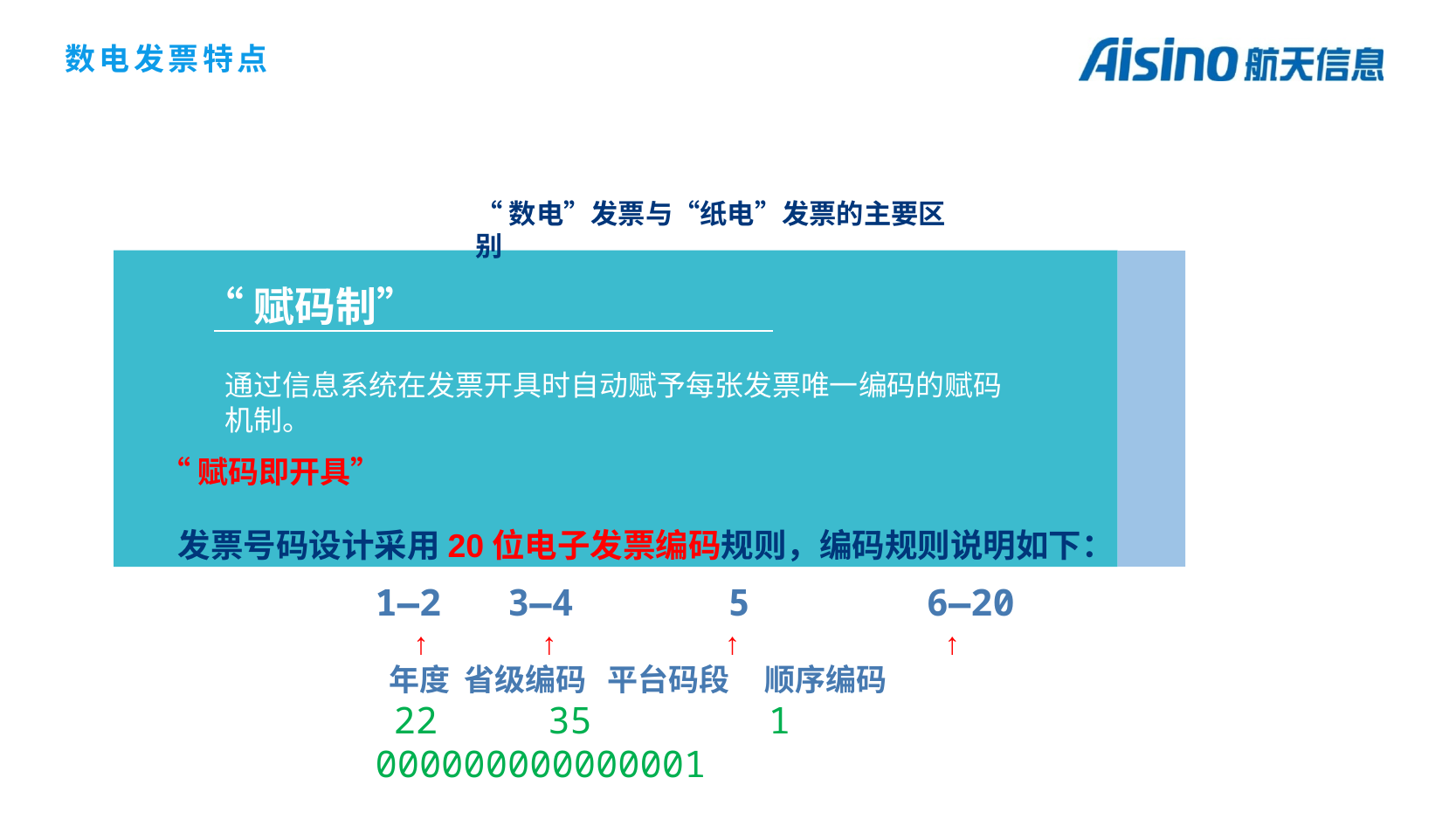

数电发票特点
“数电”发票与“纸电”发票的主要区别

“赋码制”
通过信息系统在发票开具时自动赋予每张发票唯一编码的赋码机制。
“赋码即开具”

发票号码设计采用20位电子发票编码规则，编码规则说明如下：
1—2   3—4       5        6—20
  ↑      ↑         ↑           ↑
 年度  省级编码   平台码段     顺序编码
 22     35        1     000000000000001